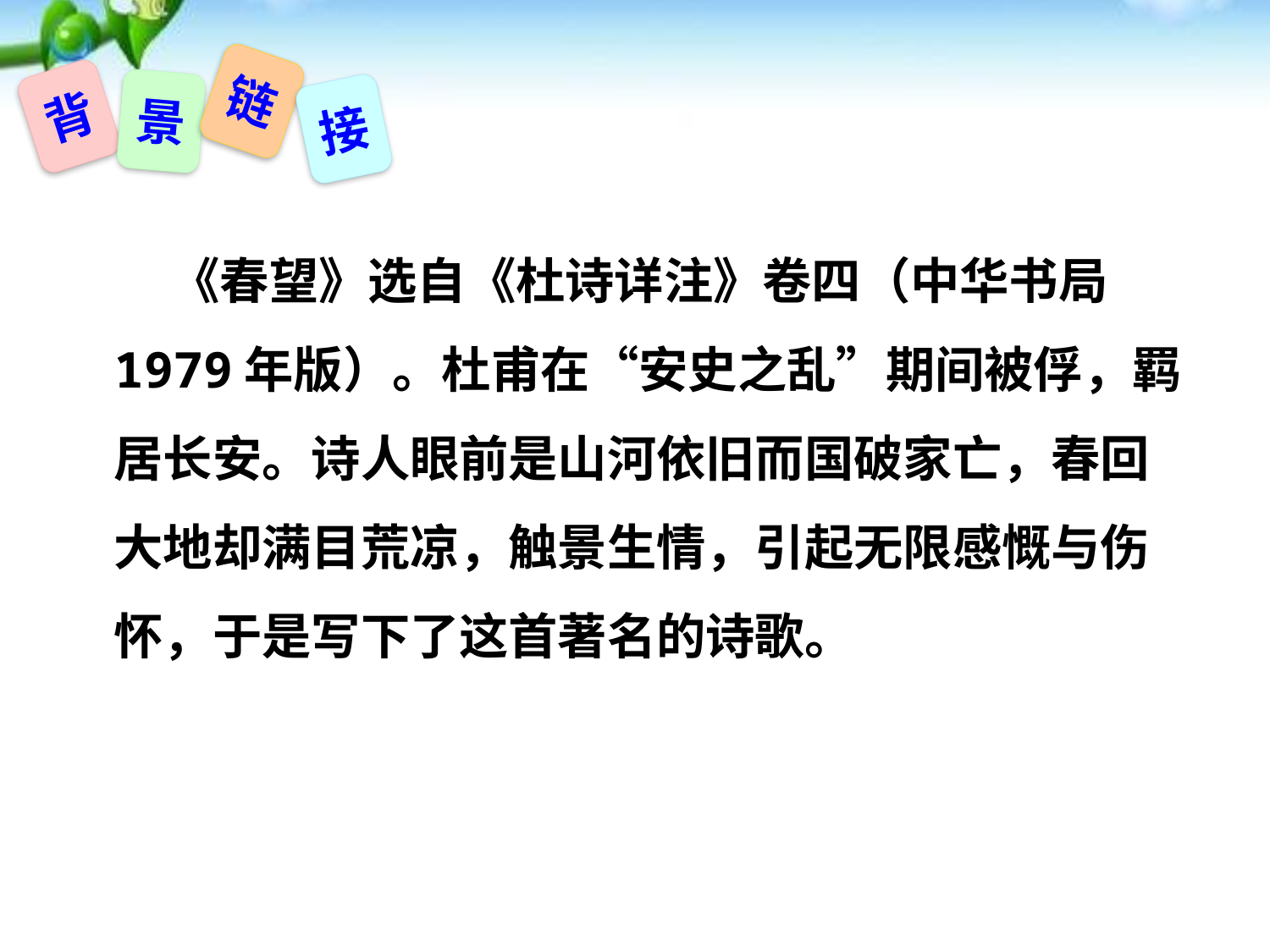

链
背
景
接
    《春望》选自《杜诗详注》卷四（中华书局1979年版）。杜甫在“安史之乱”期间被俘，羁居长安。诗人眼前是山河依旧而国破家亡，春回大地却满目荒凉，触景生情，引起无限感慨与伤怀，于是写下了这首著名的诗歌。